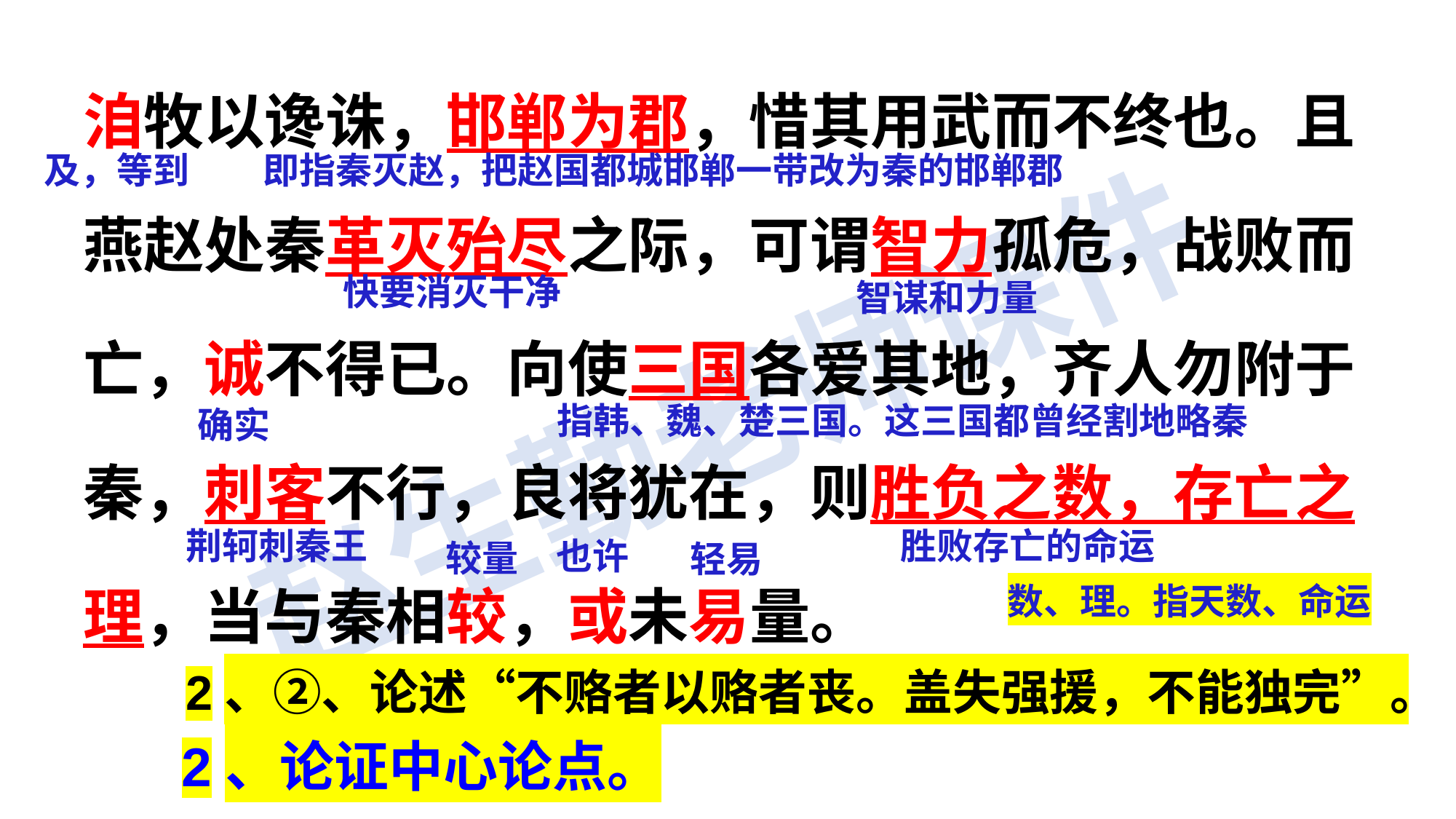

洎牧以谗诛，邯郸为郡，惜其用武而不终也。且燕赵处秦革灭殆尽之际，可谓智力孤危，战败而亡，诚不得已。向使三国各爱其地，齐人勿附于秦，刺客不行，良将犹在，则胜负之数，存亡之理，当与秦相较，或未易量。
及，等到
即指秦灭赵，把赵国都城邯郸一带改为秦的邯郸郡
快要消灭干净
智谋和力量
指韩、魏、楚三国。这三国都曾经割地略秦
确实
荆轲刺秦王
胜败存亡的命运
也许
较量
轻易
数、理。指天数、命运
2、②、论述“不赂者以赂者丧。盖失强援，不能独完”。
2、论证中心论点。